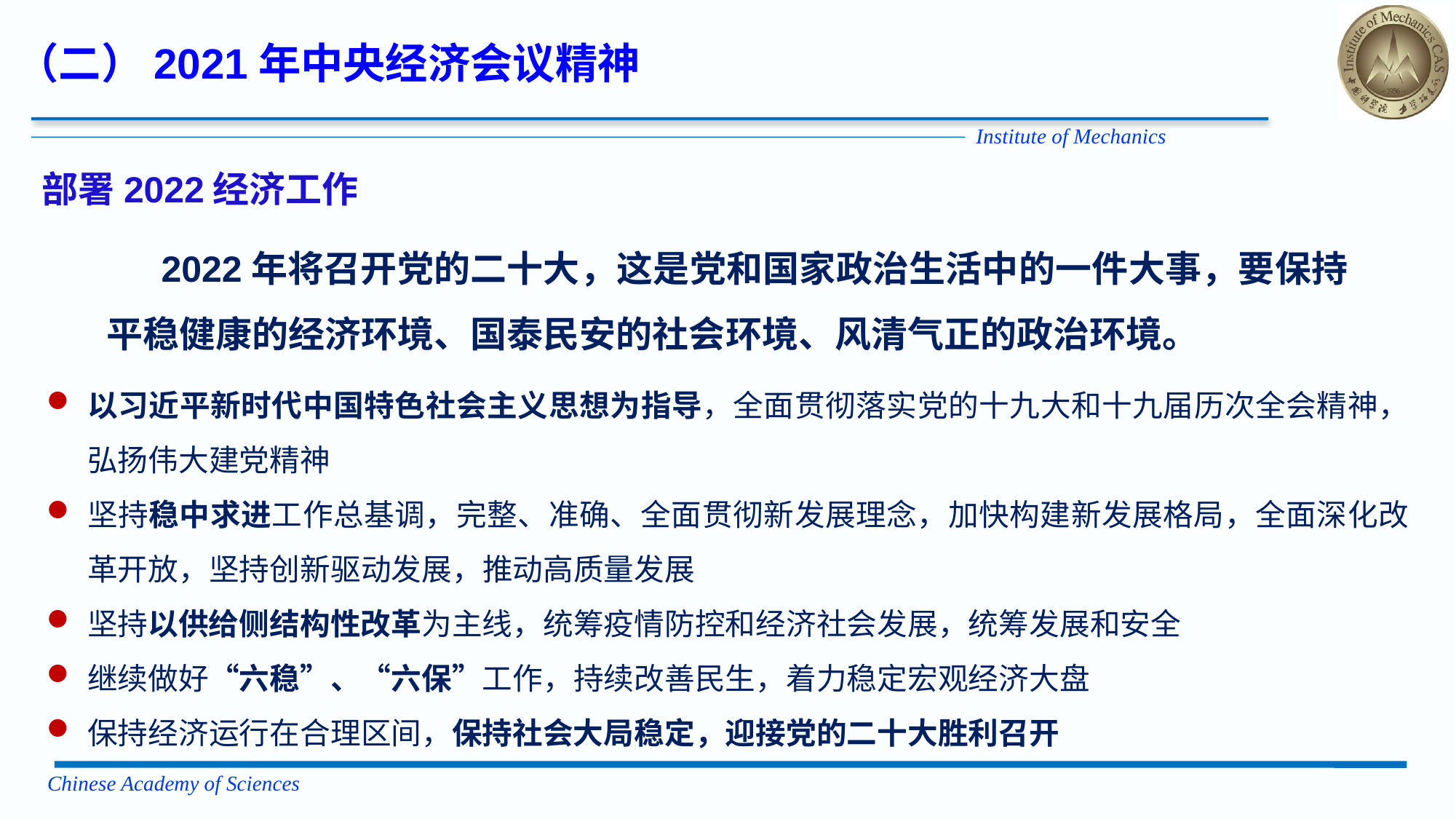

（二）2021年中央经济会议精神
部署2022经济工作
2022年将召开党的二十大，这是党和国家政治生活中的一件大事，要保持平稳健康的经济环境、国泰民安的社会环境、风清气正的政治环境。
以习近平新时代中国特色社会主义思想为指导，全面贯彻落实党的十九大和十九届历次全会精神，弘扬伟大建党精神
坚持稳中求进工作总基调，完整、准确、全面贯彻新发展理念，加快构建新发展格局，全面深化改革开放，坚持创新驱动发展，推动高质量发展
坚持以供给侧结构性改革为主线，统筹疫情防控和经济社会发展，统筹发展和安全
继续做好“六稳”、“六保”工作，持续改善民生，着力稳定宏观经济大盘
保持经济运行在合理区间，保持社会大局稳定，迎接党的二十大胜利召开
10